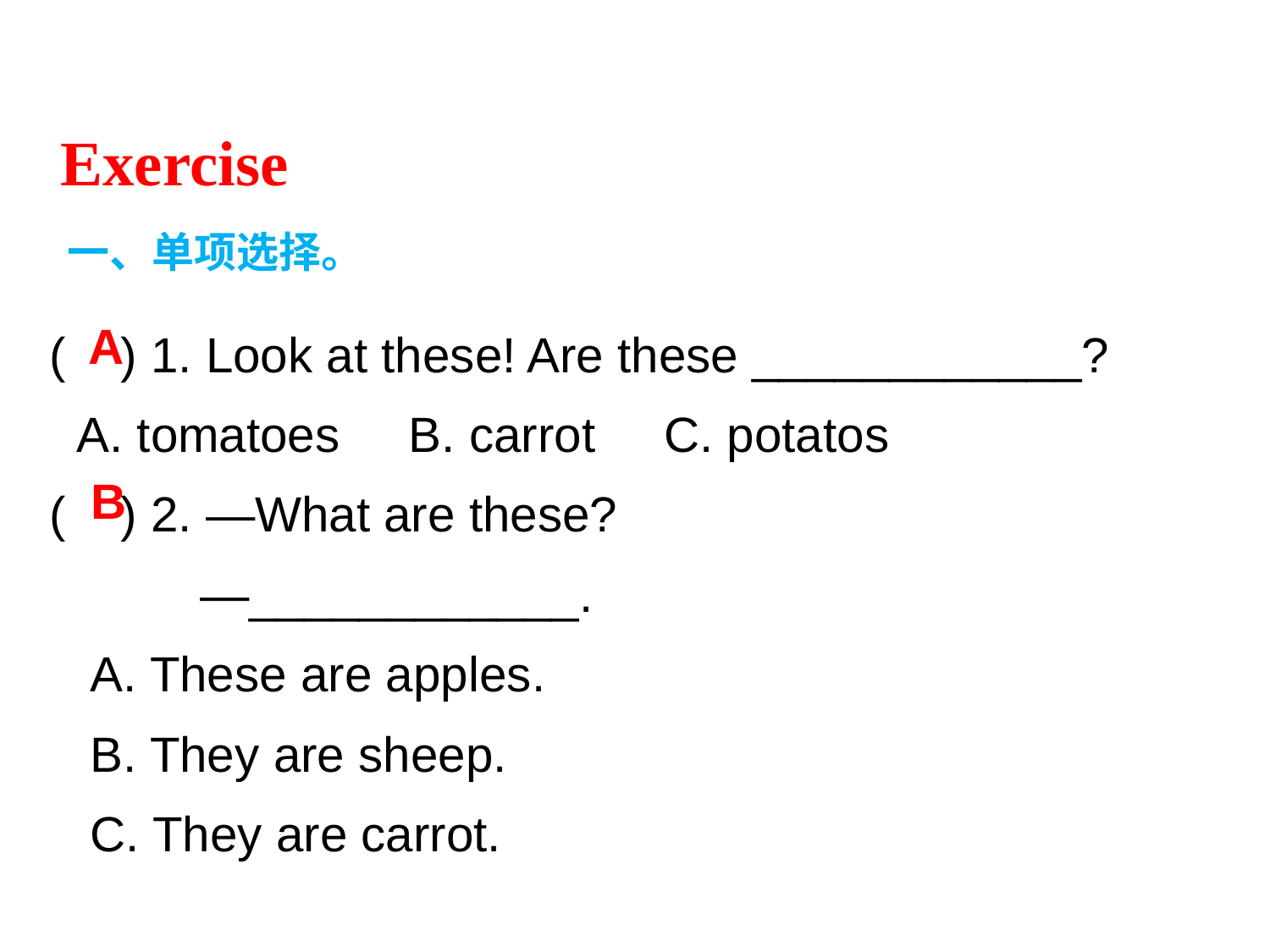

Exercise
一、单项选择。
(    ) 1. Look at these! Are these ____________?
  A. tomatoes     B. carrot     C. potatos
(    ) 2. —What are these?
           —____________.
   A. These are apples.
   B. They are sheep.
   C. They are carrot.
A
B